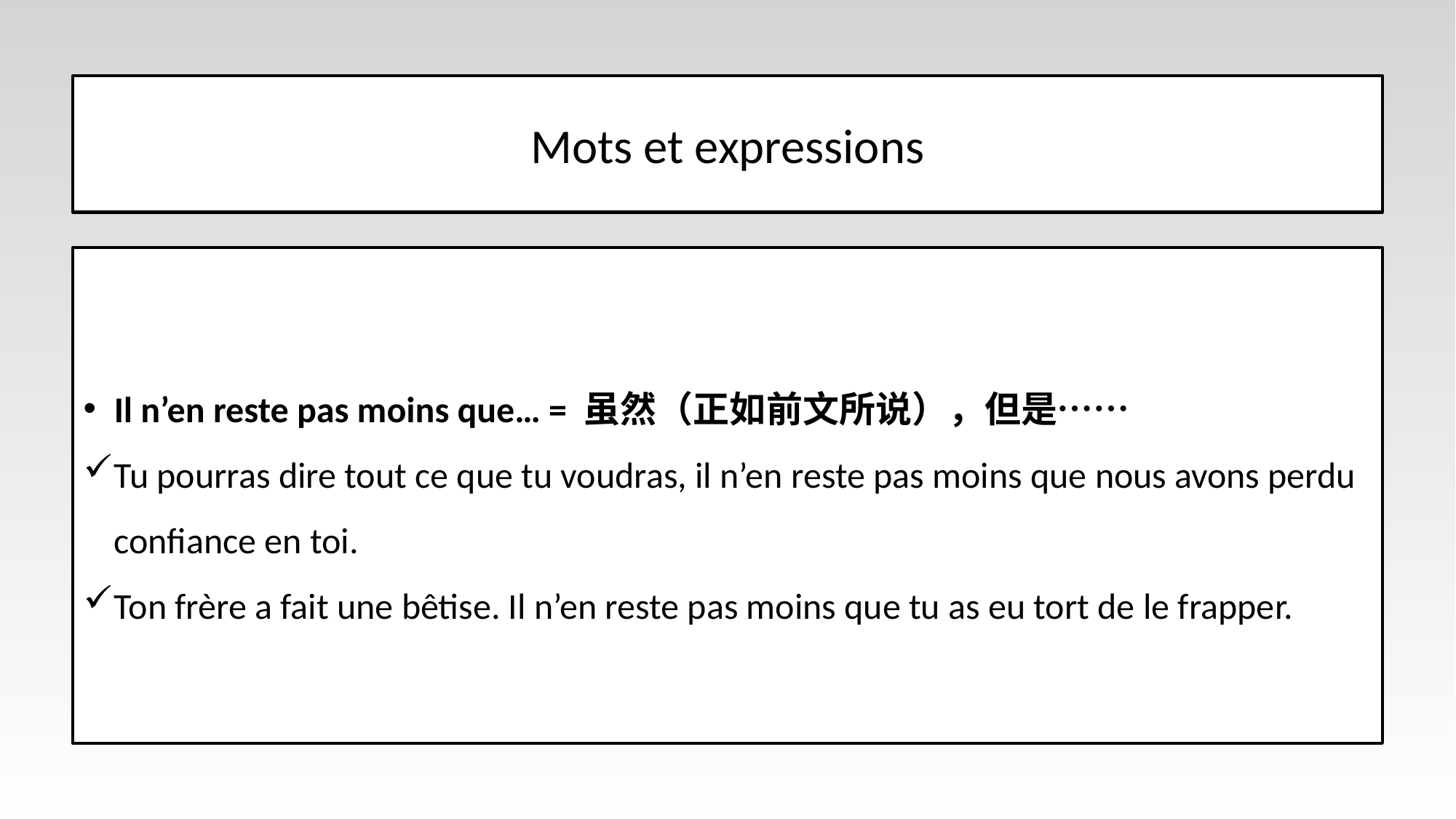

# Mots et expressions
Il n’en reste pas moins que… = 虽然（正如前文所说），但是……
Tu pourras dire tout ce que tu voudras, il n’en reste pas moins que nous avons perdu confiance en toi.
Ton frère a fait une bêtise. Il n’en reste pas moins que tu as eu tort de le frapper.